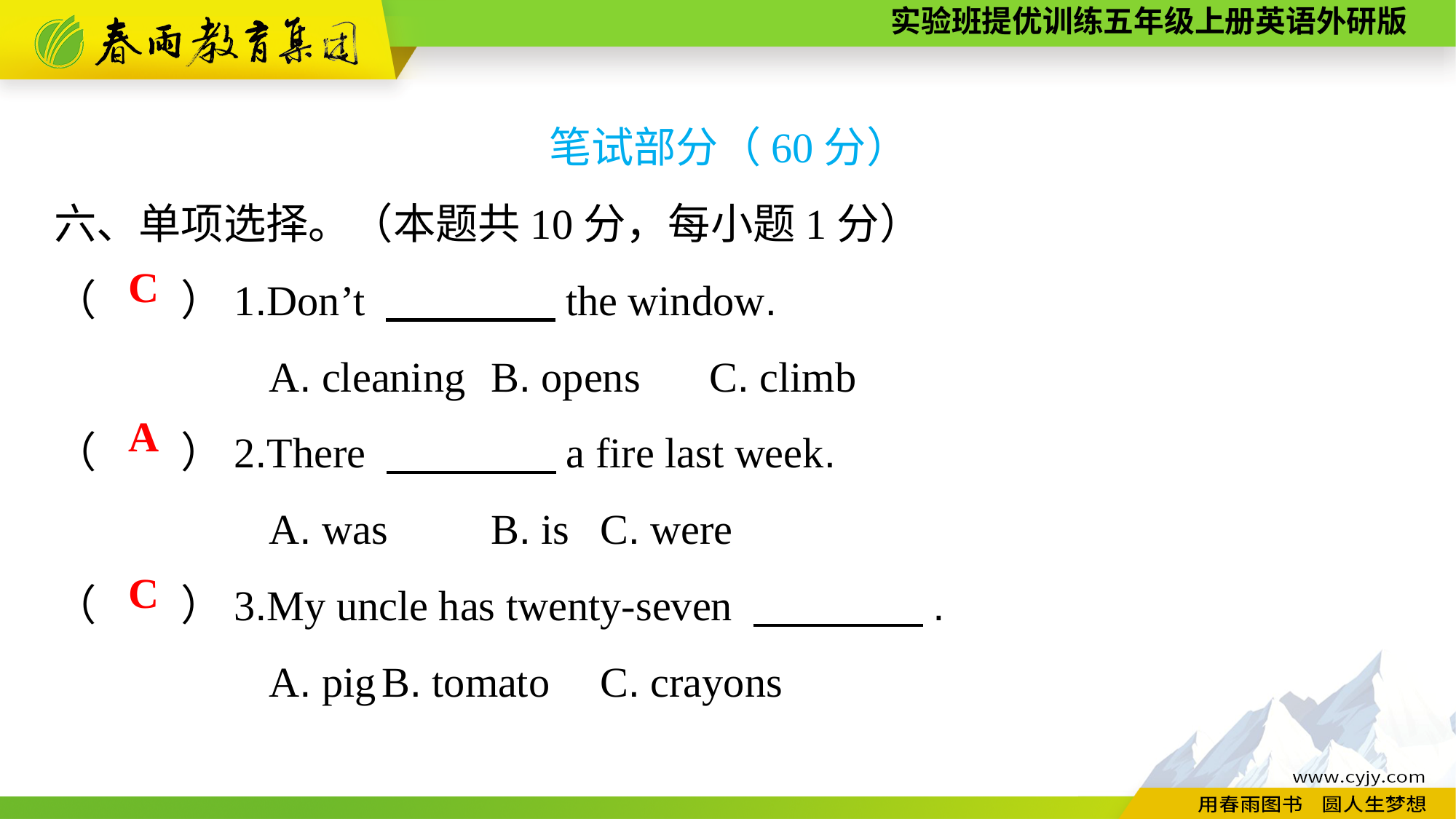

笔试部分（60分）
六、单项选择。（本题共10分，每小题1分）
（　　）1.Don’t 　　　　the window.
A. cleaning	B. opens	C. climb
（　　）2.There 　　　　a fire last week.
A. was	B. is	C. were
（　　）3.My uncle has twenty-seven 　　　　.
A. pig	B. tomato	C. crayons
C
A
C